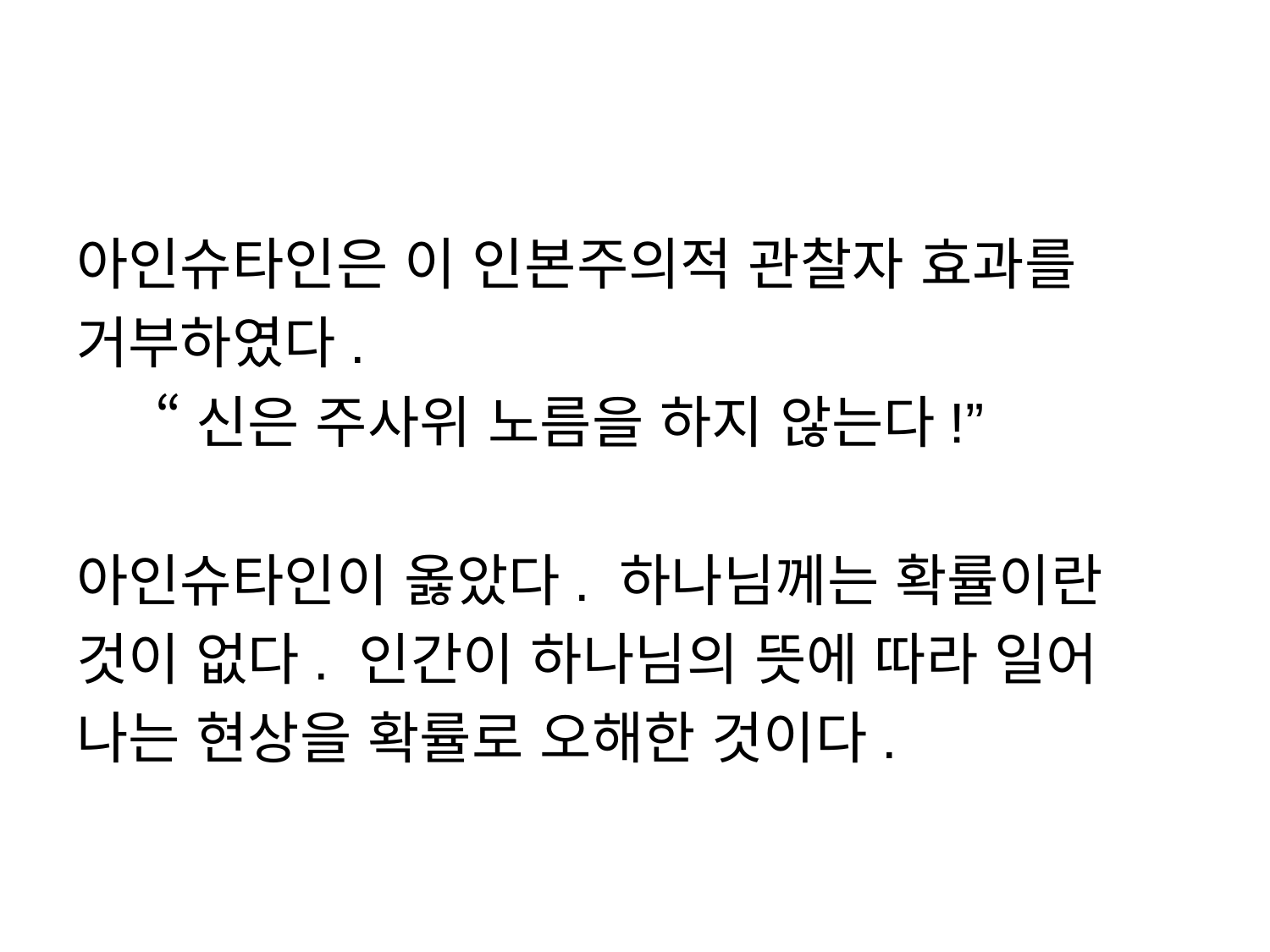

#
아인슈타인은 이 인본주의적 관찰자 효과를
거부하였다.
     “신은 주사위 노름을 하지 않는다!”

아인슈타인이 옳았다. 하나님께는 확률이란
것이 없다. 인간이 하나님의 뜻에 따라 일어
나는 현상을 확률로 오해한 것이다.